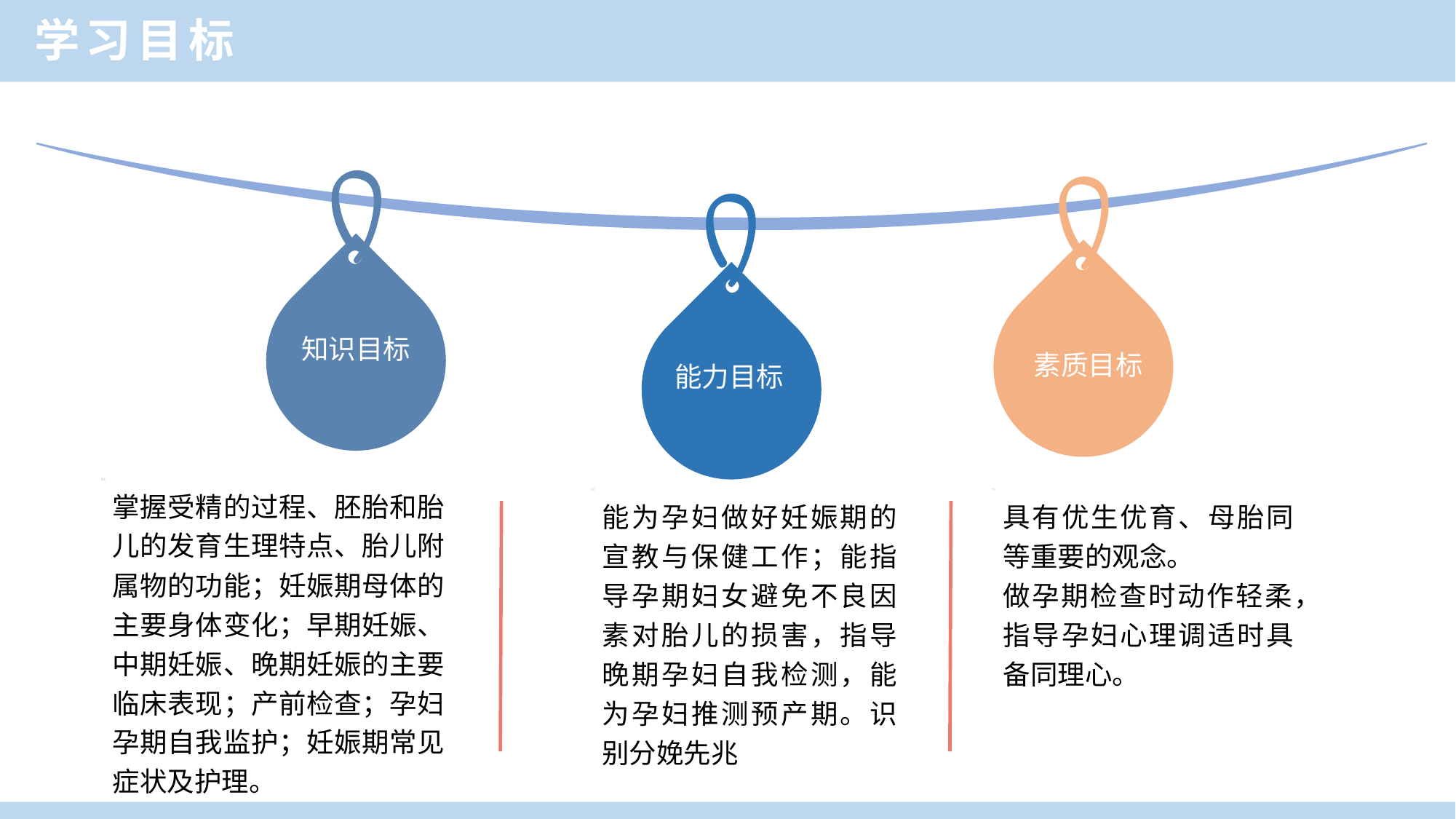

学习目标

知识目标

素质目标

能力目标
掌握受精的过程、胚胎和胎儿的发育生理特点、胎儿附属物的功能；妊娠期母体的主要身体变化；早期妊娠、中期妊娠、晚期妊娠的主要临床表现；产前检查；孕妇孕期自我监护；妊娠期常见症状及护理。
能为孕妇做好妊娠期的宣教与保健工作；能指导孕期妇女避免不良因素对胎儿的损害，指导晚期孕妇自我检测，能为孕妇推测预产期。识别分娩先兆
具有优生优育、母胎同等重要的观念。
做孕期检查时动作轻柔，指导孕妇心理调适时具备同理心。